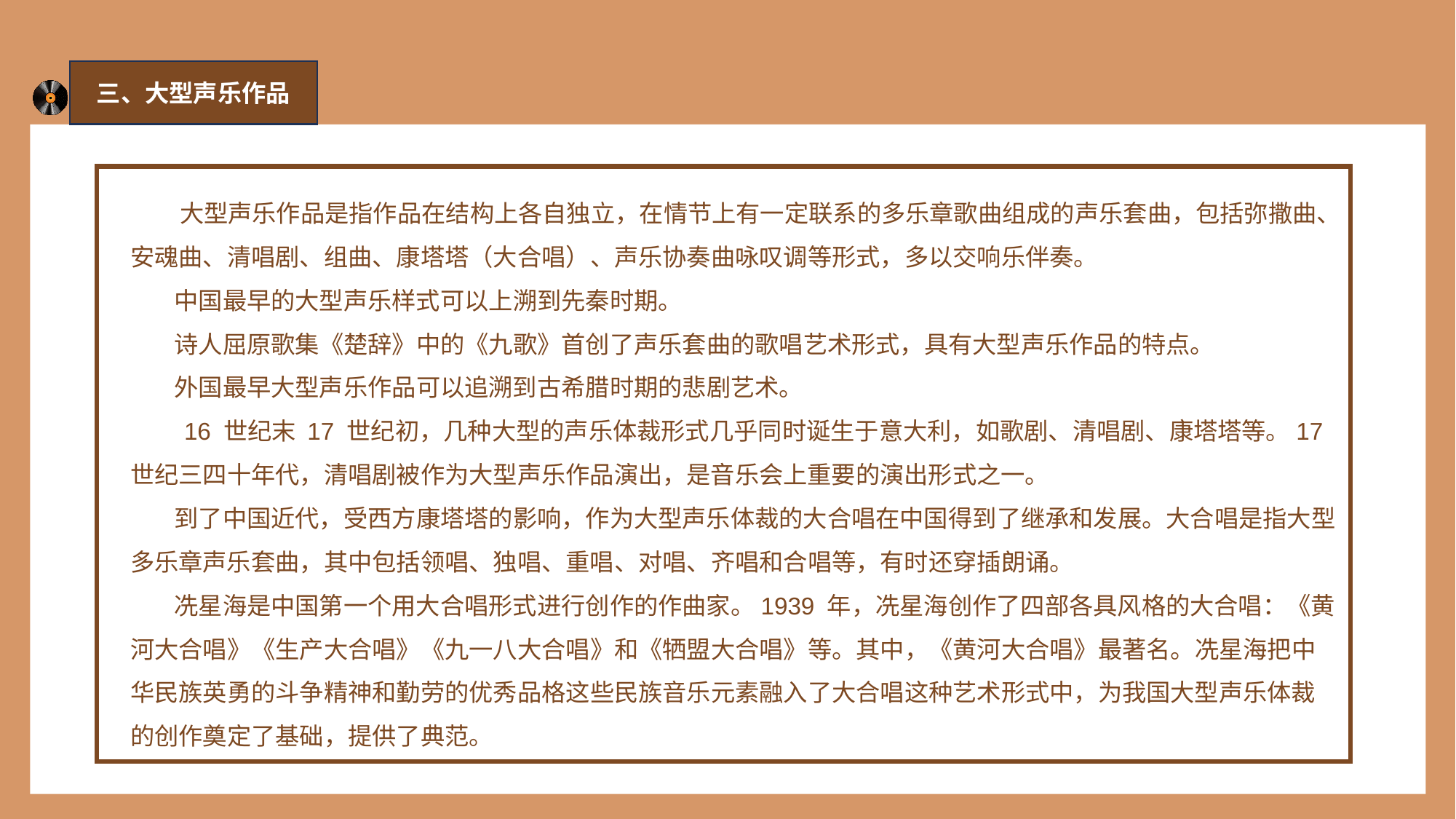

三、大型声乐作品

        大型声乐作品是指作品在结构上各自独立，在情节上有一定联系的多乐章歌曲组成的声乐套曲，包括弥撒曲、安魂曲、清唱剧、组曲、康塔塔（大合唱）、声乐协奏曲咏叹调等形式，多以交响乐伴奏。
       中国最早的大型声乐样式可以上溯到先秦时期。
       诗人屈原歌集《楚辞》中的《九歌》首创了声乐套曲的歌唱艺术形式，具有大型声乐作品的特点。
       外国最早大型声乐作品可以追溯到古希腊时期的悲剧艺术。
        16 世纪末 17 世纪初，几种大型的声乐体裁形式几乎同时诞生于意大利，如歌剧、清唱剧、康塔塔等。17 世纪三四十年代，清唱剧被作为大型声乐作品演出，是音乐会上重要的演出形式之一。
       到了中国近代，受西方康塔塔的影响，作为大型声乐体裁的大合唱在中国得到了继承和发展。大合唱是指大型多乐章声乐套曲，其中包括领唱、独唱、重唱、对唱、齐唱和合唱等，有时还穿插朗诵。
       冼星海是中国第一个用大合唱形式进行创作的作曲家。1939 年，冼星海创作了四部各具风格的大合唱：《黄河大合唱》《生产大合唱》《九一八大合唱》和《牺盟大合唱》等。其中，《黄河大合唱》最著名。冼星海把中华民族英勇的斗争精神和勤劳的优秀品格这些民族音乐元素融入了大合唱这种艺术形式中，为我国大型声乐体裁的创作奠定了基础，提供了典范。